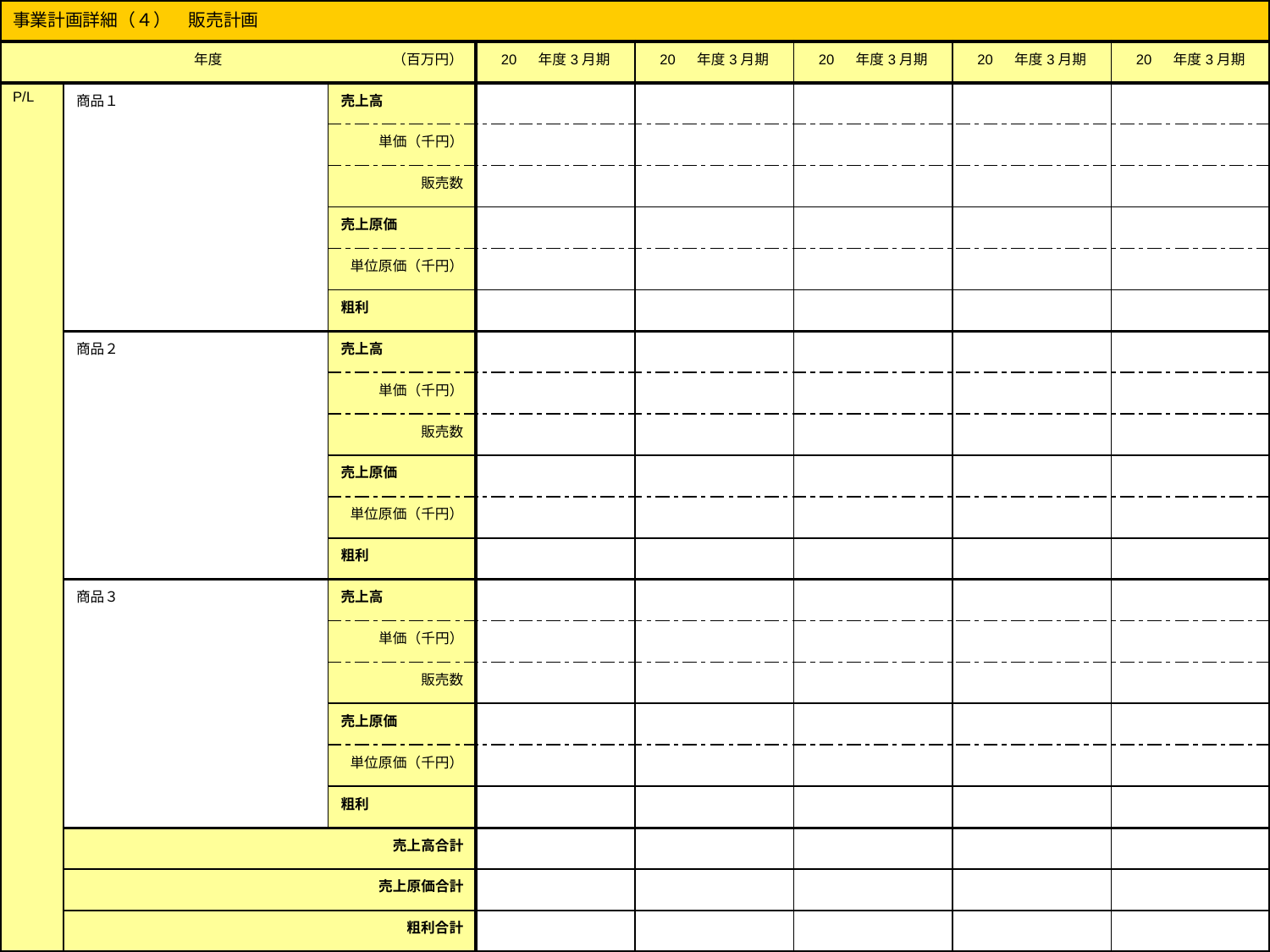

| 事業計画詳細（４）　販売計画 |  |  |  |  |  |  |  |
| --- | --- | --- | --- | --- | --- | --- | --- |
| 年度　　　　　　　　　　　　（百万円） |  |  | 20 　年度3月期 | 20 　年度3月期 | 20 　年度3月期 | 20 　年度3月期 | 20 　年度3月期 |
| P/L | 商品１ | 売上高 |  |  |  |  |  |
|  |  | 単価（千円） |  |  |  |  |  |
|  |  | 販売数 |  |  |  |  |  |
|  |  | 売上原価 |  |  |  |  |  |
|  |  | 単位原価（千円） |  |  |  |  |  |
|  |  | 粗利 |  |  |  |  |  |
|  | 商品２ | 売上高 |  |  |  |  |  |
|  |  | 単価（千円） |  |  |  |  |  |
|  |  | 販売数 |  |  |  |  |  |
|  |  | 売上原価 |  |  |  |  |  |
|  |  | 単位原価（千円） |  |  |  |  |  |
|  |  | 粗利 |  |  |  |  |  |
|  | 商品３ | 売上高 |  |  |  |  |  |
|  |  | 単価（千円） |  |  |  |  |  |
|  |  | 販売数 |  |  |  |  |  |
|  |  | 売上原価 |  |  |  |  |  |
|  |  | 単位原価（千円） |  |  |  |  |  |
|  |  | 粗利 |  |  |  |  |  |
|  | 売上高合計 |  |  |  |  |  |  |
|  | 売上原価合計 |  |  |  |  |  |  |
|  | 粗利合計 |  |  |  |  |  |  |
(C)NVD株式会社
9